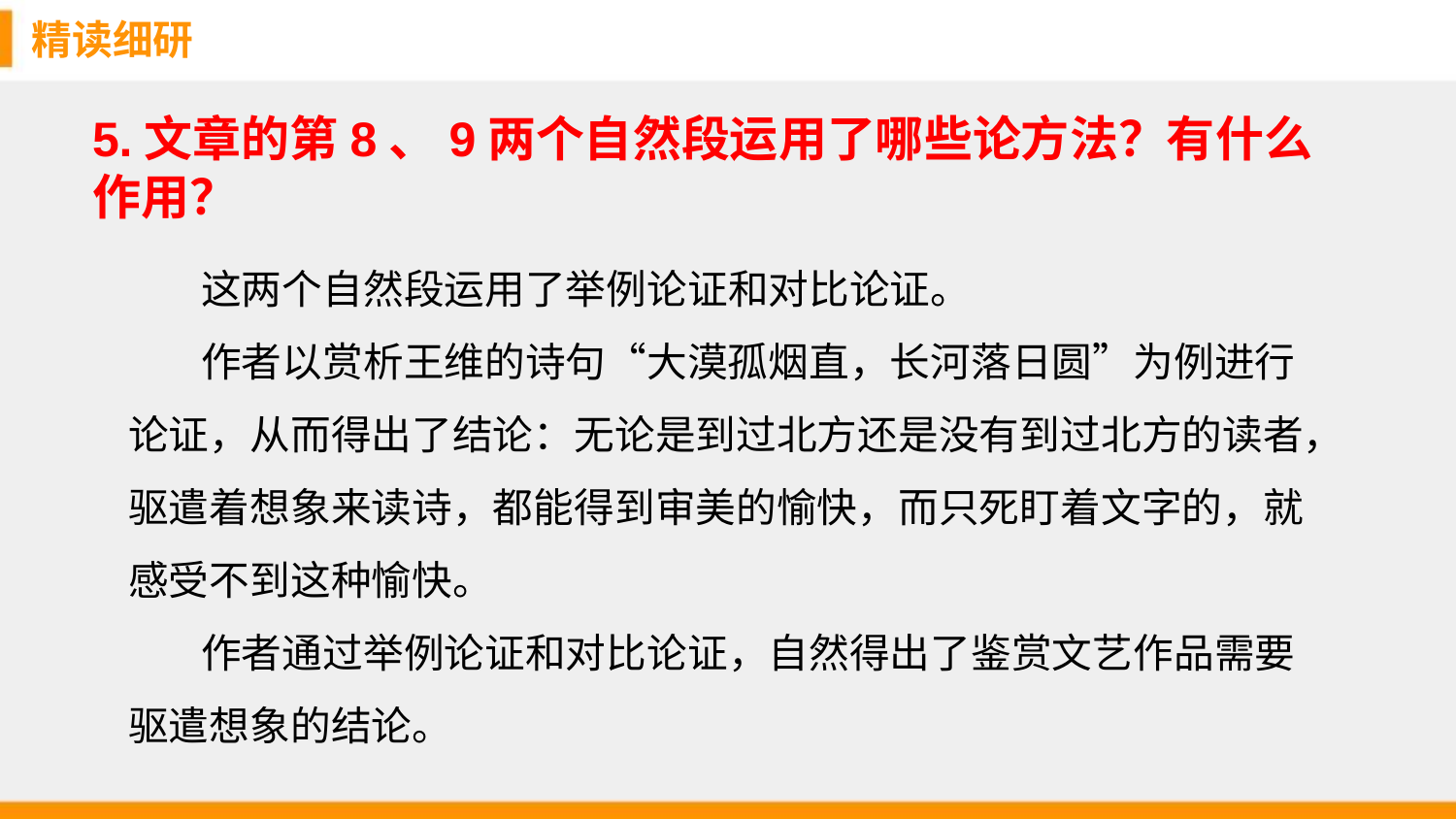

精读细研

5.文章的第8、9两个自然段运用了哪些论方法？有什么作用？
这两个自然段运用了举例论证和对比论证。
作者以赏析王维的诗句“大漠孤烟直，长河落日圆”为例进行论证，从而得出了结论：无论是到过北方还是没有到过北方的读者，驱遣着想象来读诗，都能得到审美的愉快，而只死盯着文字的，就感受不到这种愉快。
作者通过举例论证和对比论证，自然得出了鉴赏文艺作品需要驱遣想象的结论。